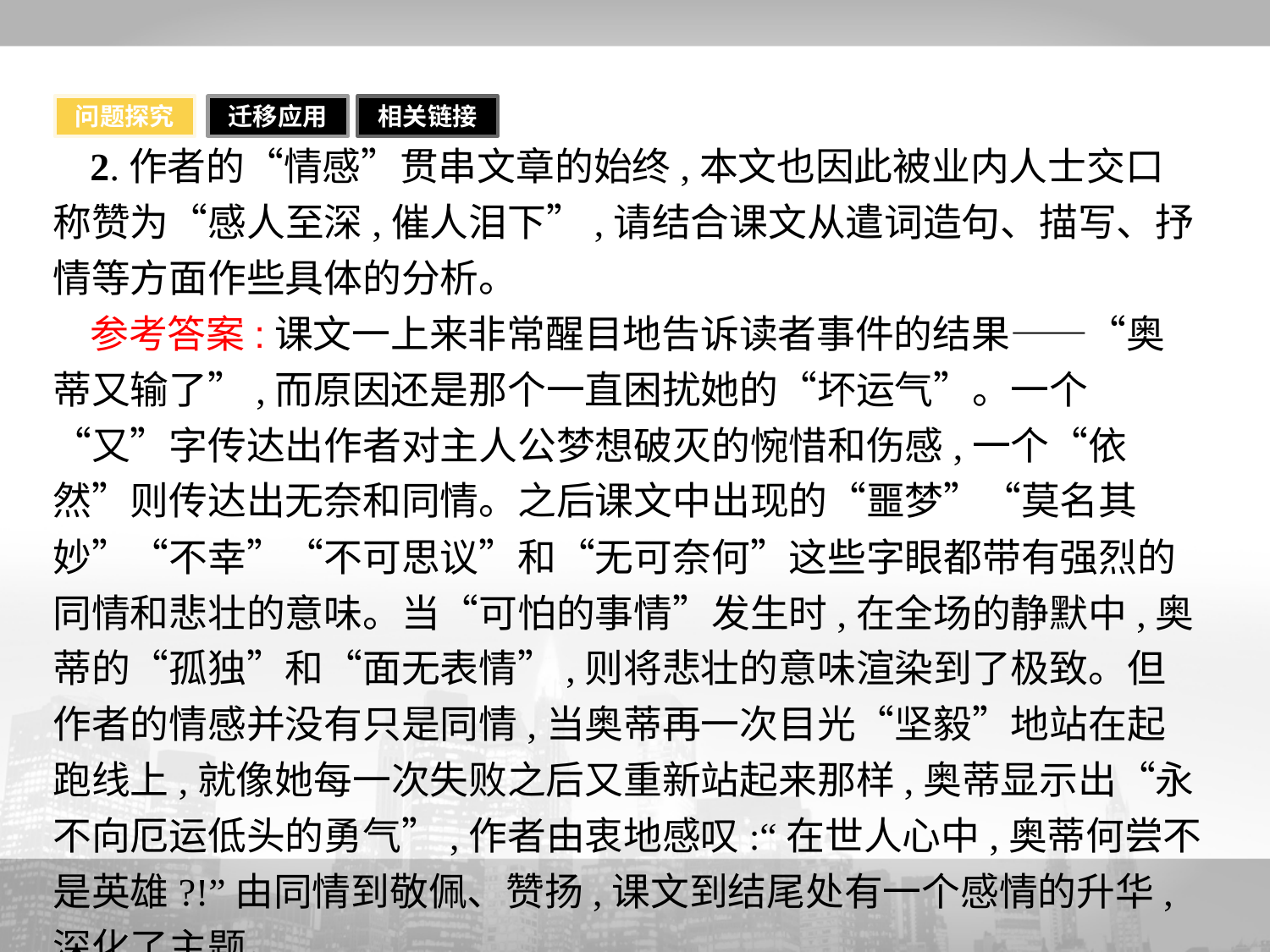

问题探究
迁移应用
相关链接
2.作者的“情感”贯串文章的始终,本文也因此被业内人士交口称赞为“感人至深,催人泪下”,请结合课文从遣词造句、描写、抒情等方面作些具体的分析。
参考答案:课文一上来非常醒目地告诉读者事件的结果——“奥蒂又输了”,而原因还是那个一直困扰她的“坏运气”。一个“又”字传达出作者对主人公梦想破灭的惋惜和伤感,一个“依然”则传达出无奈和同情。之后课文中出现的“噩梦”“莫名其妙”“不幸”“不可思议”和“无可奈何”这些字眼都带有强烈的同情和悲壮的意味。当“可怕的事情”发生时,在全场的静默中,奥蒂的“孤独”和“面无表情”,则将悲壮的意味渲染到了极致。但作者的情感并没有只是同情,当奥蒂再一次目光“坚毅”地站在起跑线上,就像她每一次失败之后又重新站起来那样,奥蒂显示出“永不向厄运低头的勇气”,作者由衷地感叹:“在世人心中,奥蒂何尝不是英雄?!”由同情到敬佩、赞扬,课文到结尾处有一个感情的升华,深化了主题。